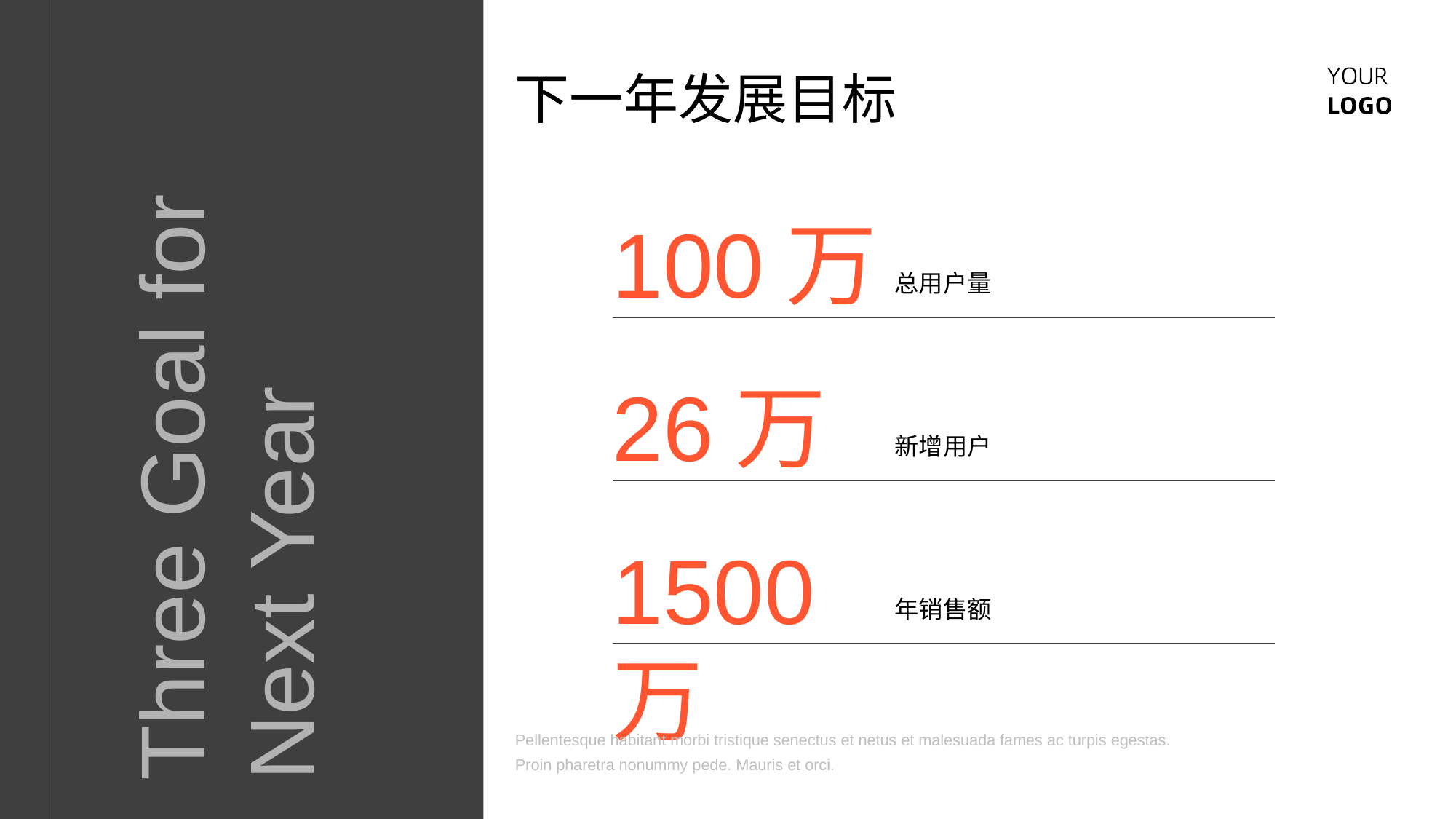

下一年发展目标

100万
总用户量
Three Goal for Next Year
26万
新增用户
1500万
年销售额
Pellentesque habitant morbi tristique senectus et netus et malesuada fames ac turpis egestas. Proin pharetra nonummy pede. Mauris et orci.